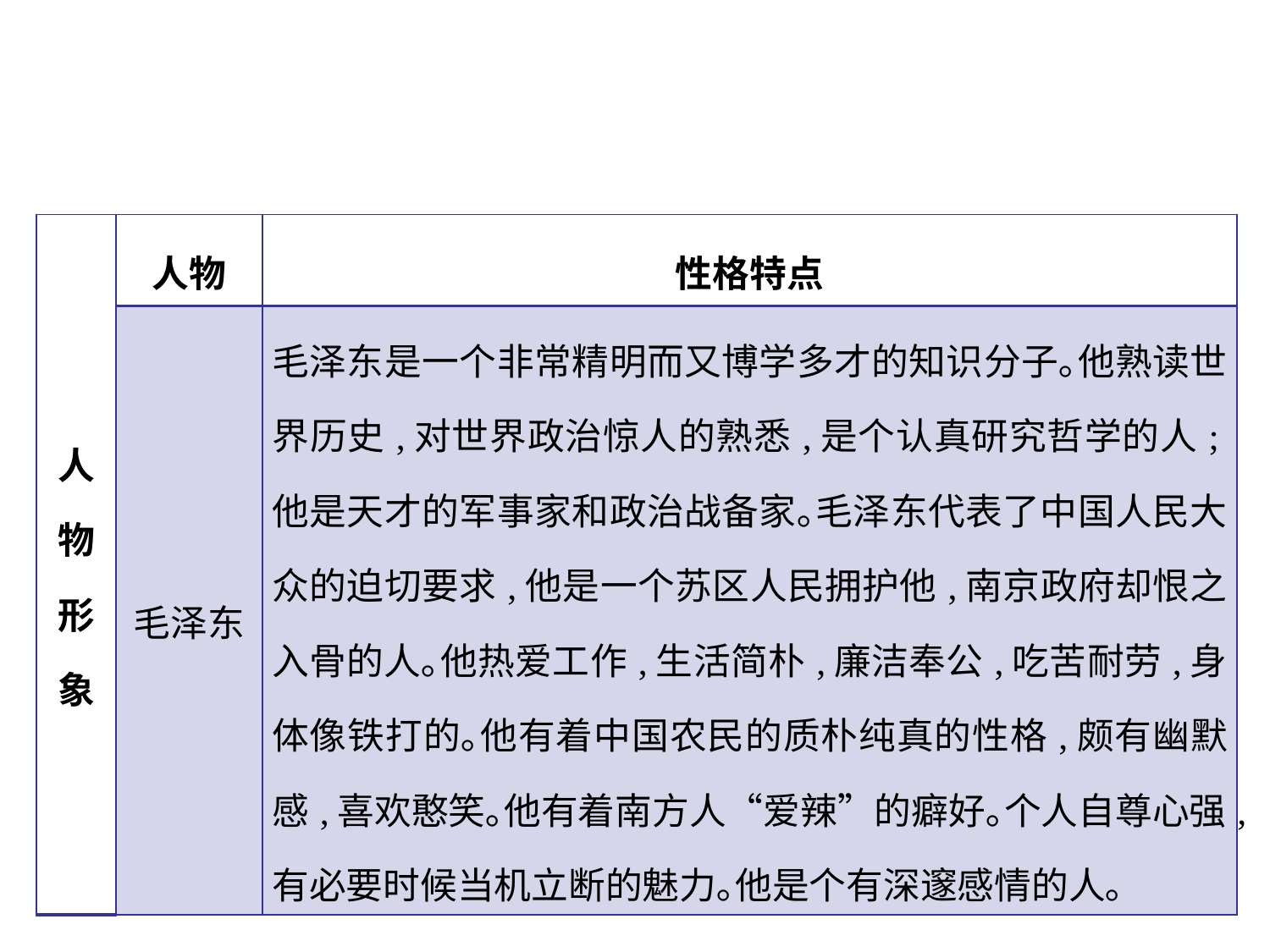

| 人物形象 | 人物 | 性格特点 |
| --- | --- | --- |
|  | 毛泽东 | 毛泽东是一个非常精明而又博学多才的知识分子｡他熟读世界历史,对世界政治惊人的熟悉,是个认真研究哲学的人;他是天才的军事家和政治战备家｡毛泽东代表了中国人民大众的迫切要求,他是一个苏区人民拥护他,南京政府却恨之入骨的人｡他热爱工作,生活简朴,廉洁奉公,吃苦耐劳,身体像铁打的｡他有着中国农民的质朴纯真的性格,颇有幽默感,喜欢憨笑｡他有着南方人“爱辣”的癖好｡个人自尊心强,有必要时候当机立断的魅力｡他是个有深邃感情的人｡ |